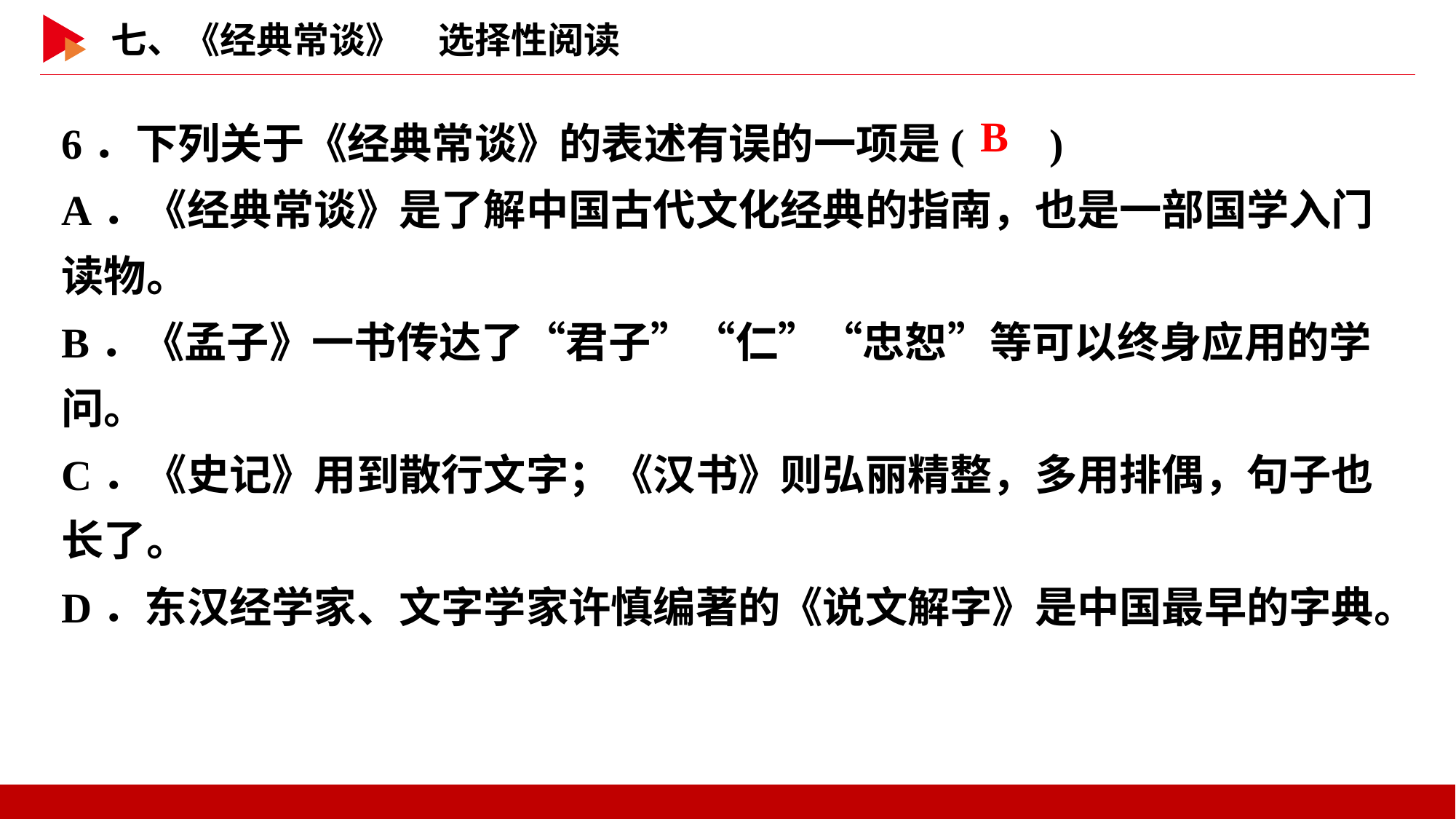

6．下列关于《经典常谈》的表述有误的一项是(        )
A．《经典常谈》是了解中国古代文化经典的指南，也是一部国学入门读物。
B．《孟子》一书传达了“君子”“仁”“忠恕”等可以终身应用的学问。
C．《史记》用到散行文字；《汉书》则弘丽精整，多用排偶，句子也长了。
D．东汉经学家、文字学家许慎编著的《说文解字》是中国最早的字典。
   B